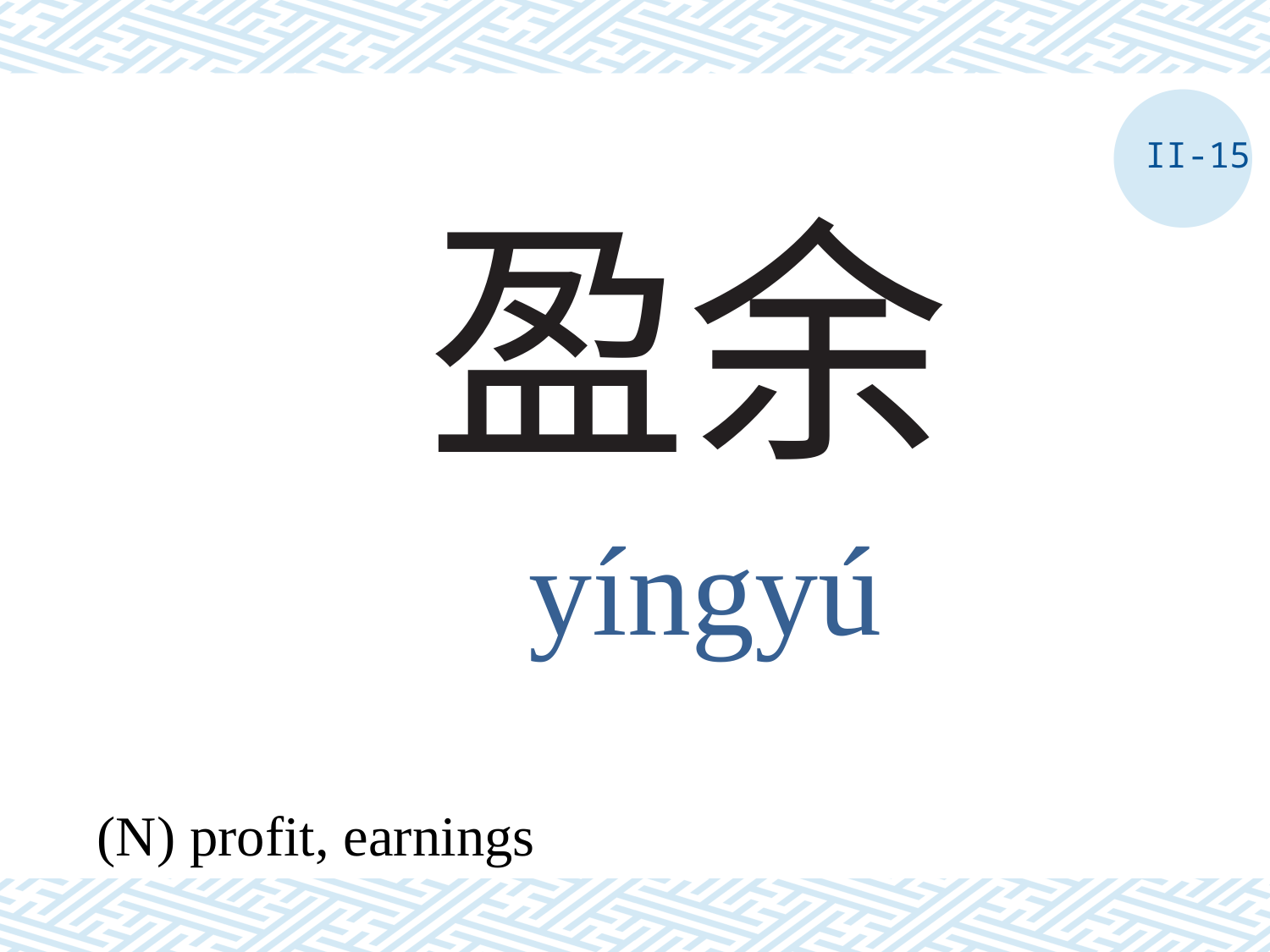

II-15

# 盈余
yíngyú
(N) profit, earnings